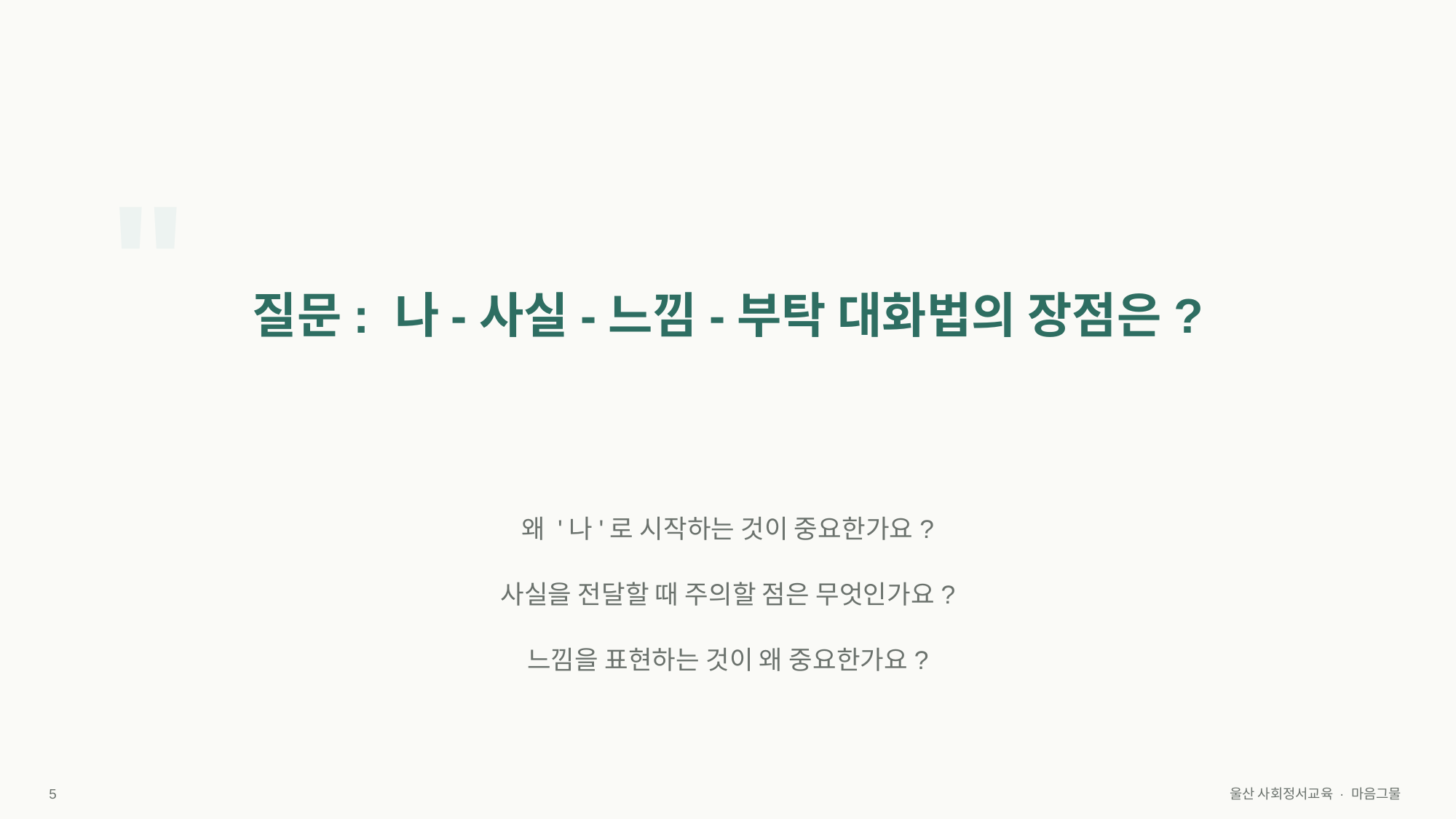

"
질문: 나-사실-느낌-부탁 대화법의 장점은?
왜 '나'로 시작하는 것이 중요한가요?
사실을 전달할 때 주의할 점은 무엇인가요?
느낌을 표현하는 것이 왜 중요한가요?
5
울산 사회정서교육 · 마음그물